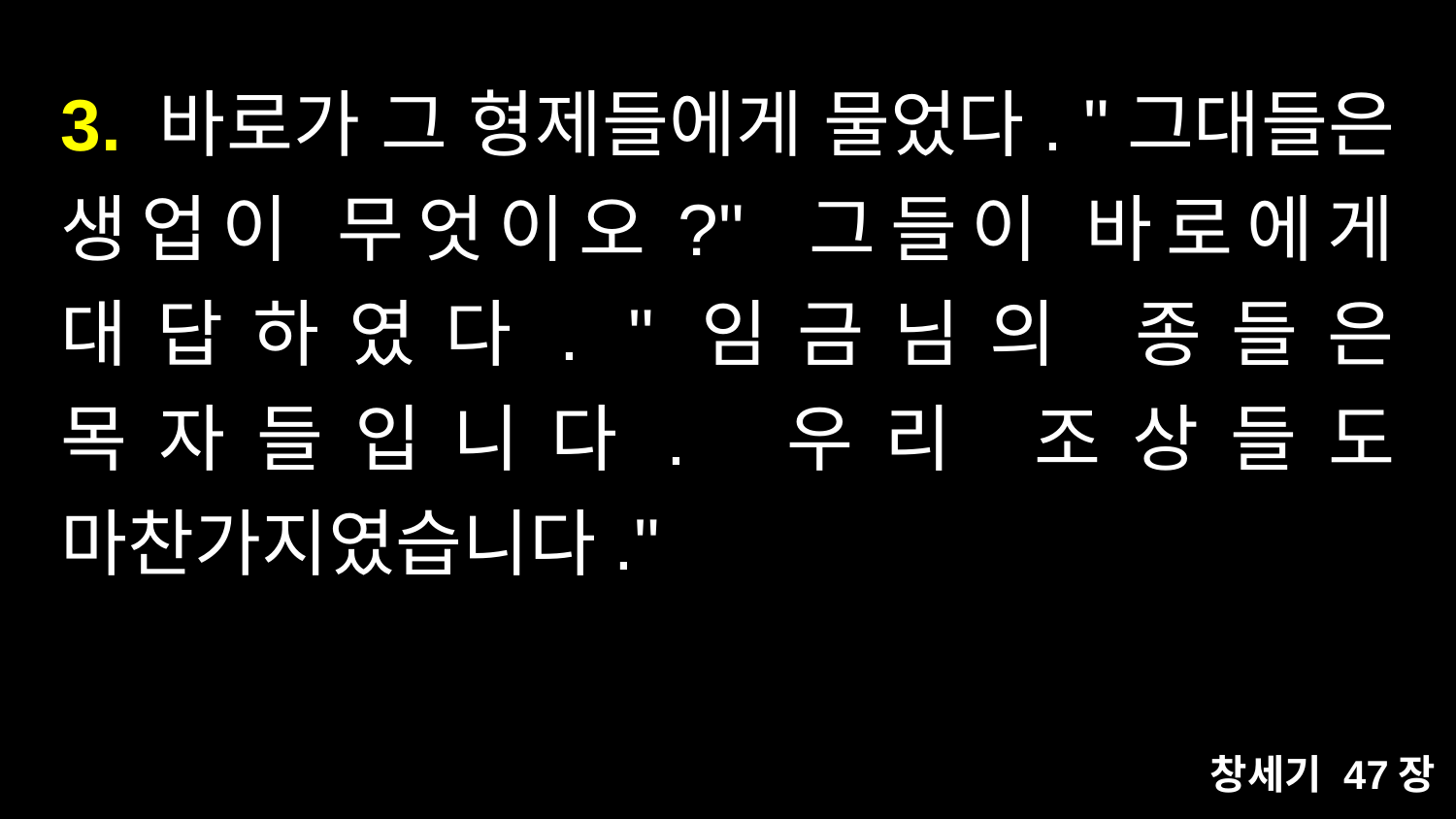

# 3. 바로가 그 형제들에게 물었다. "그대들은 생업이 무엇이오?" 그들이 바로에게 대답하였다. "임금님의 종들은 목자들입니다. 우리 조상들도 마찬가지였습니다."
창세기 47장